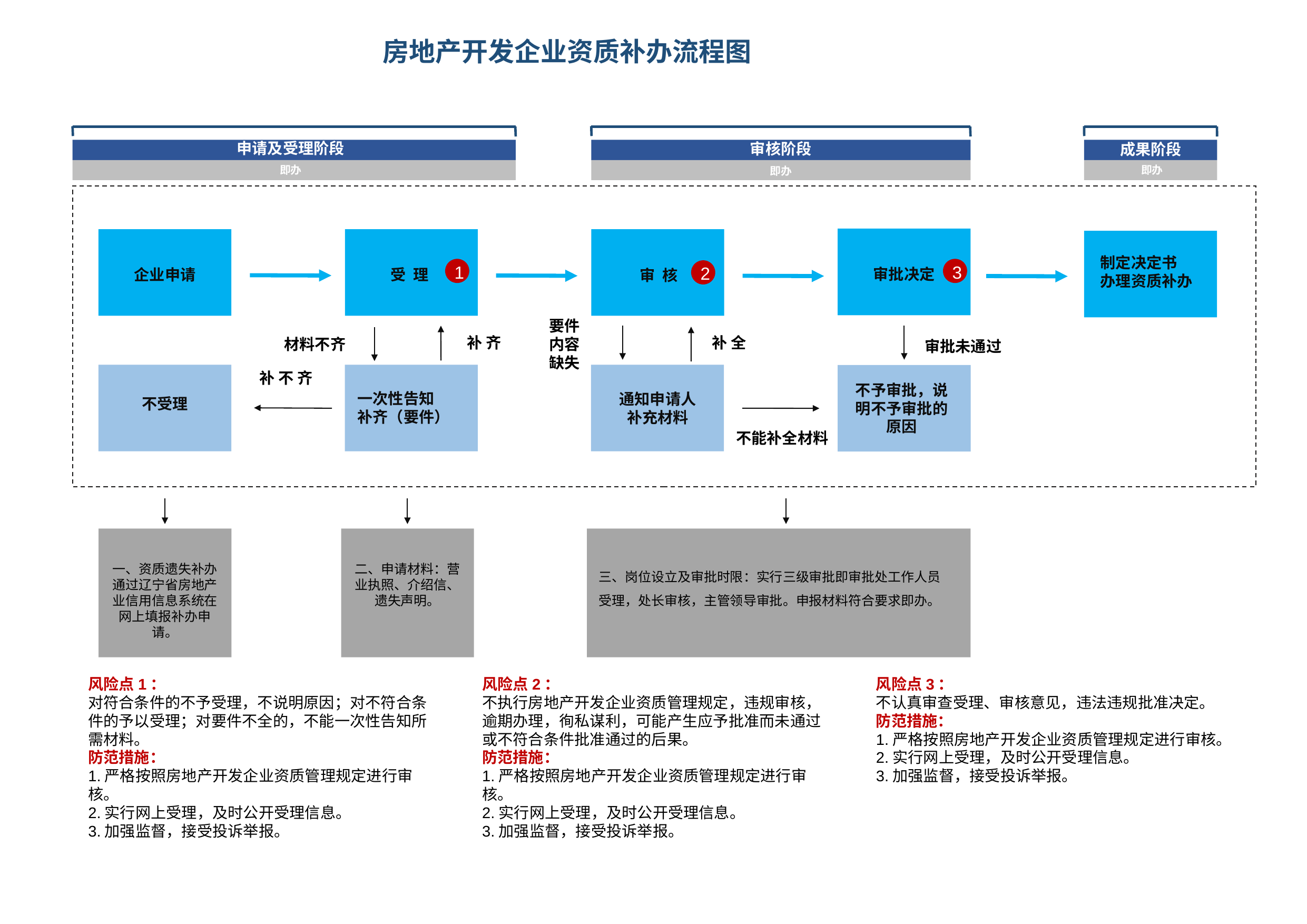

# 房地产开发企业资质补办流程图
申请及受理阶段
审核阶段
成果阶段

即办
即办
即办

制定决定书
办理资质补办
1

3

2

审批决定
企业申请
受  理
审  核
要件
内容
缺失
补 齐
补 全
材料不齐
审批未通过

补 不 齐

不予审批，说明不予审批的原因
一次性告知
补齐（要件）
通知申请人
补充材料
不受理
不能补全材料

一、资质遗失补办通过辽宁省房地产业信用信息系统在网上填报补办申请。
二、申请材料：营业执照、介绍信、遗失声明。
三、岗位设立及审批时限：实行三级审批即审批处工作人员受理，处长审核，主管领导审批。申报材料符合要求即办。
风险点1：
对符合条件的不予受理，不说明原因；对不符合条件的予以受理；对要件不全的，不能一次性告知所需材料。
防范措施：
1.严格按照房地产开发企业资质管理规定进行审核。
2.实行网上受理，及时公开受理信息。
3.加强监督，接受投诉举报。
风险点2：
不执行房地产开发企业资质管理规定，违规审核，逾期办理，徇私谋利，可能产生应予批准而未通过或不符合条件批准通过的后果。
防范措施：
1.严格按照房地产开发企业资质管理规定进行审核。
2.实行网上受理，及时公开受理信息。
3.加强监督，接受投诉举报。
风险点3：
不认真审查受理、审核意见，违法违规批准决定。
防范措施：
1.严格按照房地产开发企业资质管理规定进行审核。
2.实行网上受理，及时公开受理信息。
3.加强监督，接受投诉举报。